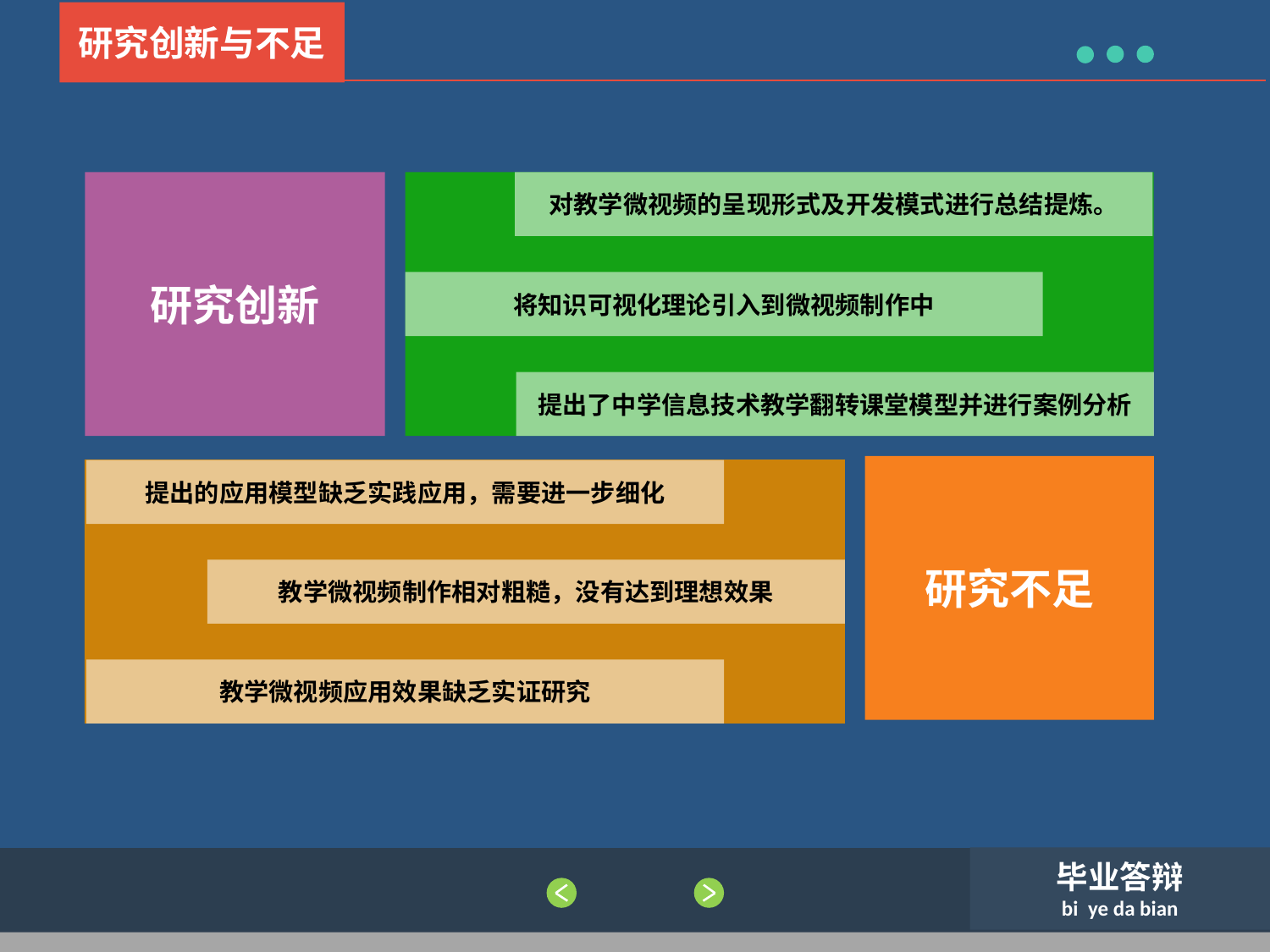

研究创新与不足

研究创新

对教学微视频的呈现形式及开发模式进行总结提炼。
将知识可视化理论引入到微视频制作中
提出了中学信息技术教学翻转课堂模型并进行案例分析
研究不足

提出的应用模型缺乏实践应用，需要进一步细化
教学微视频制作相对粗糙，没有达到理想效果
教学微视频应用效果缺乏实证研究
毕业答辩
bi  ye da bian